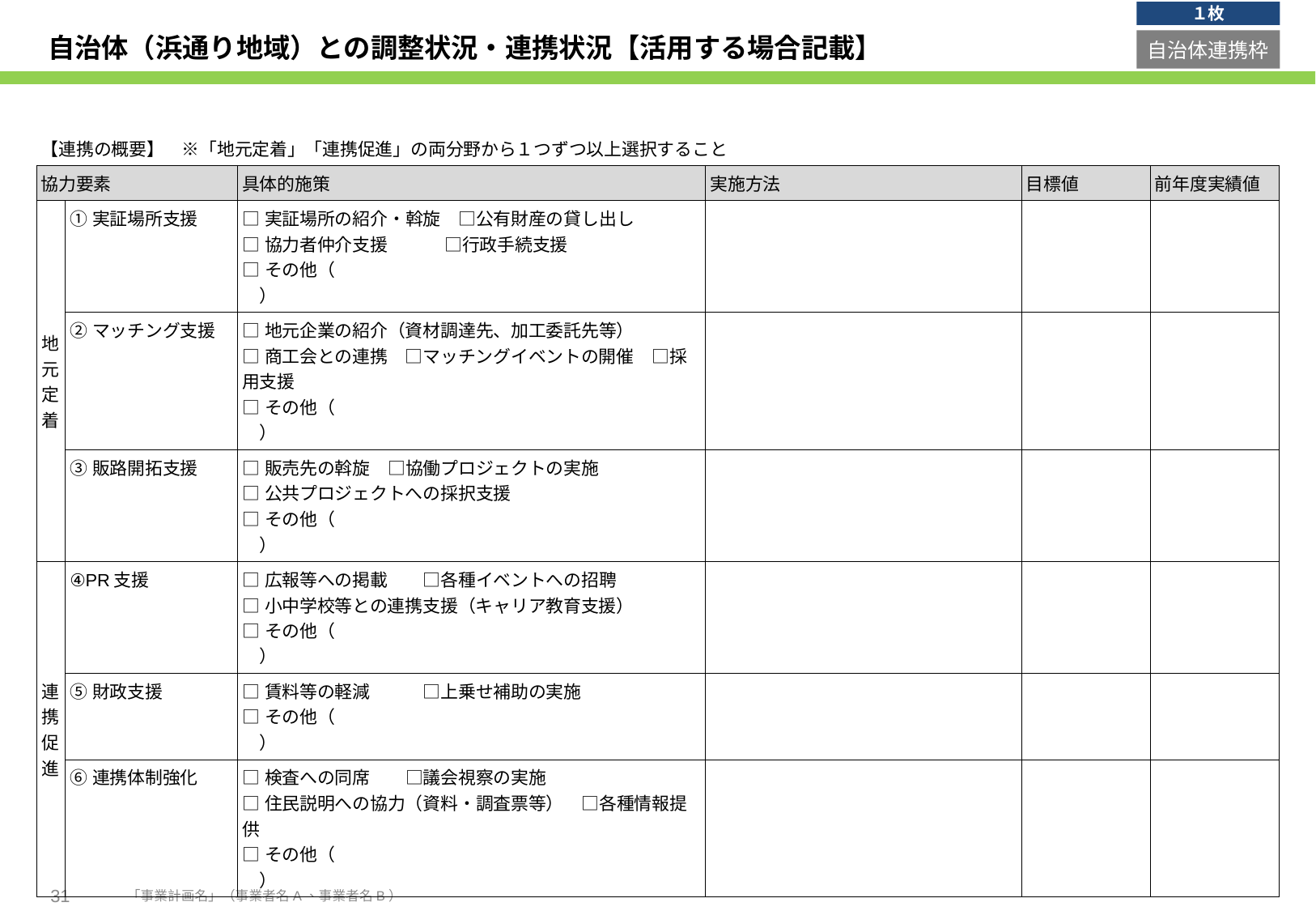

１枚
# 自治体（浜通り地域）との調整状況・連携状況【活用する場合記載】
自治体連携枠
| 【連携の概要】　※「地元定着」「連携促進」の両分野から１つずつ以上選択すること | 【連携の概要】　※「地元定着促進」「連携促進」の両分野から１つずつ以上選択すること |  |  |  |  |
| --- | --- | --- | --- | --- | --- |
| 協力要素 | 協力要素 | 具体的施策 | 実施方法 | 目標値 | 前年度実績値 |
| 地元定着 | ①実証場所支援 | □実証場所の紹介・斡旋　□公有財産の貸し出し □協力者仲介支援　　　 □行政手続支援 □その他（　　　　　　　　　　　　　　　　　　　　） |  |  |  |
|  | ②マッチング支援 | □地元企業の紹介（資材調達先、加工委託先等） □商工会との連携　□マッチングイベントの開催　□採用支援 □その他（　　　　　　　　　　　　　　　　　　　　） |  |  |  |
|  | ③販路開拓支援 | □販売先の斡旋　□協働プロジェクトの実施 □公共プロジェクトへの採択支援 □その他（　　　　　　　　　　　　　　　　　　　　） |  |  |  |
| 連携促進 | ④PR支援 | □広報等への掲載　　□各種イベントへの招聘 □小中学校等との連携支援（キャリア教育支援） □その他（　　　　　　　　　　　　　　　　　　　　） |  |  |  |
|  | ⑤財政支援 | □賃料等の軽減　　　□上乗せ補助の実施 □その他（　　　　　　　　　　　　　　　　　　　　） |  |  |  |
|  | ⑥連携体制強化 | □検査への同席　　□議会視察の実施 □住民説明への協力（資料・調査票等）　□各種情報提供 □その他（　　　　　　　　　　　　　　　　　　　　） |  |  |  |
31
「事業計画名」（事業者名A、事業者名B）